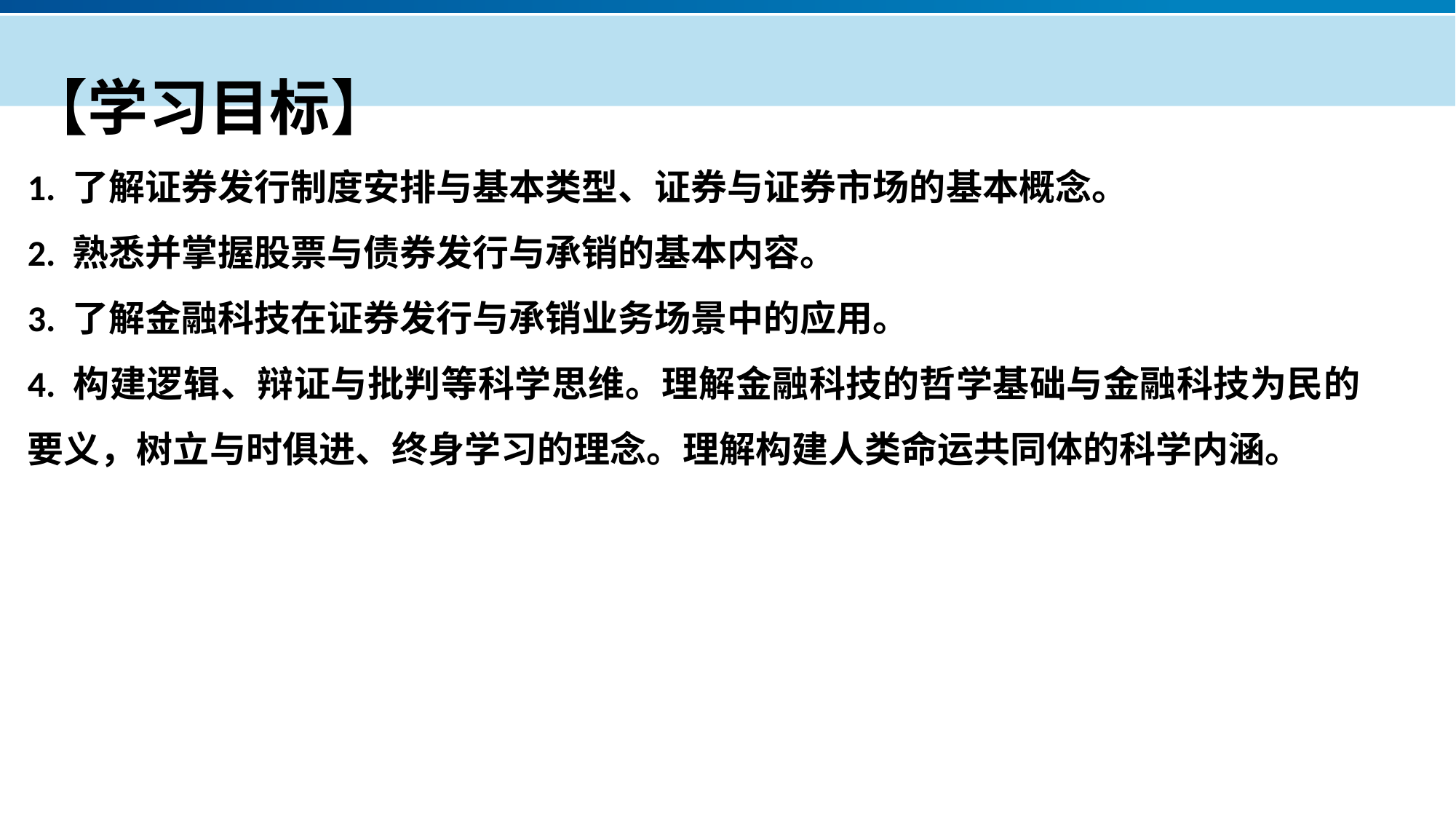

【学习目标】
1. 了解证券发行制度安排与基本类型、证券与证券市场的基本概念。
2. 熟悉并掌握股票与债券发行与承销的基本内容。
3. 了解金融科技在证券发行与承销业务场景中的应用。
4. 构建逻辑、辩证与批判等科学思维。理解金融科技的哲学基础与金融科技为民的要义，树立与时俱进、终身学习的理念。理解构建人类命运共同体的科学内涵。
产品服务
公司优势
公司简介
产品系列
品牌优势
企业愿景
主打产品
团队组织
核心竞争力
人才优势
联系方式
历程荣誉
售后支持
商业模式
期待合作